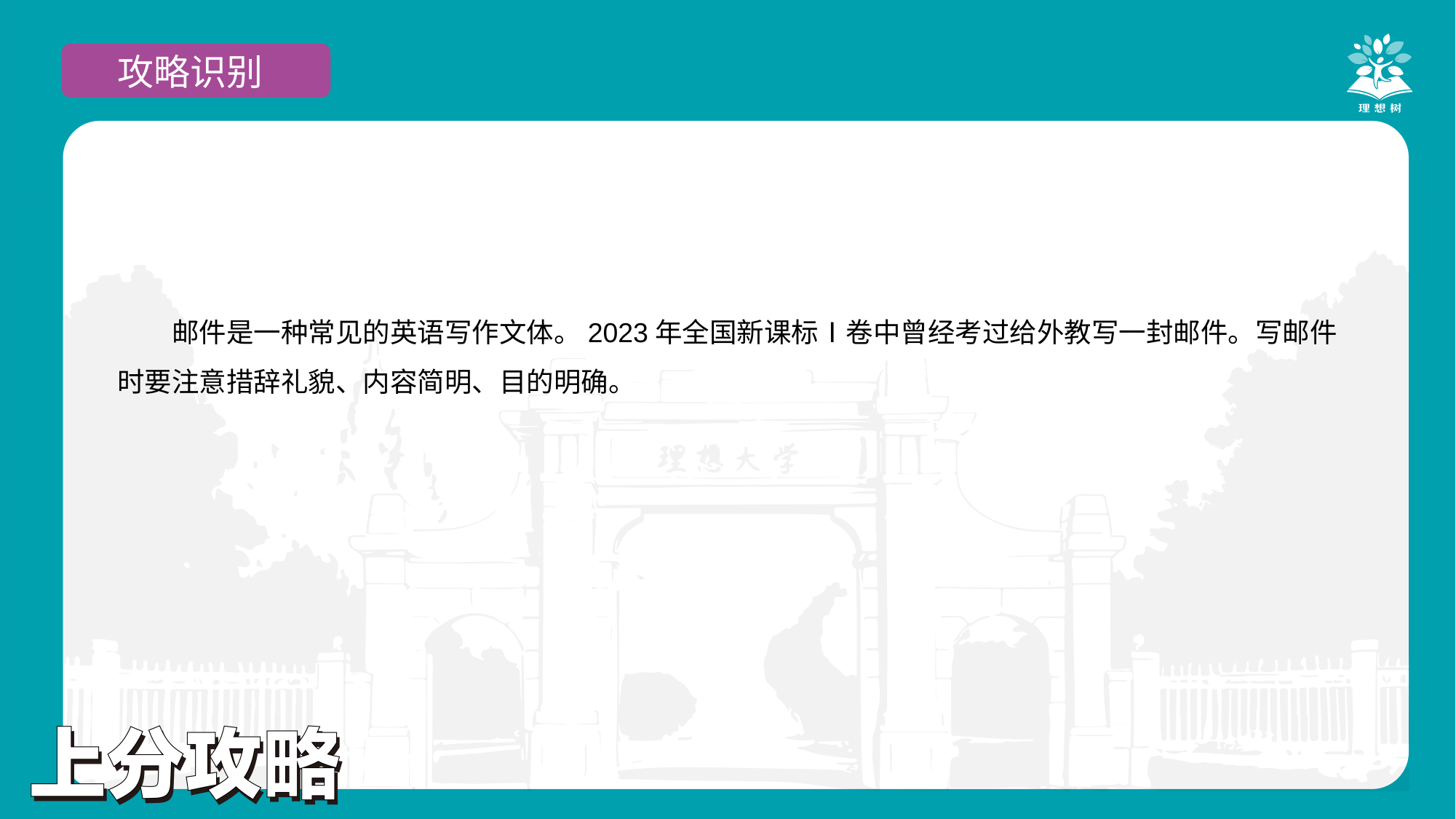

攻略识别
邮件是一种常见的英语写作文体。2023年全国新课标Ⅰ卷中曾经考过给外教写一封邮件。写邮件时要注意措辞礼貌、内容简明、目的明确。